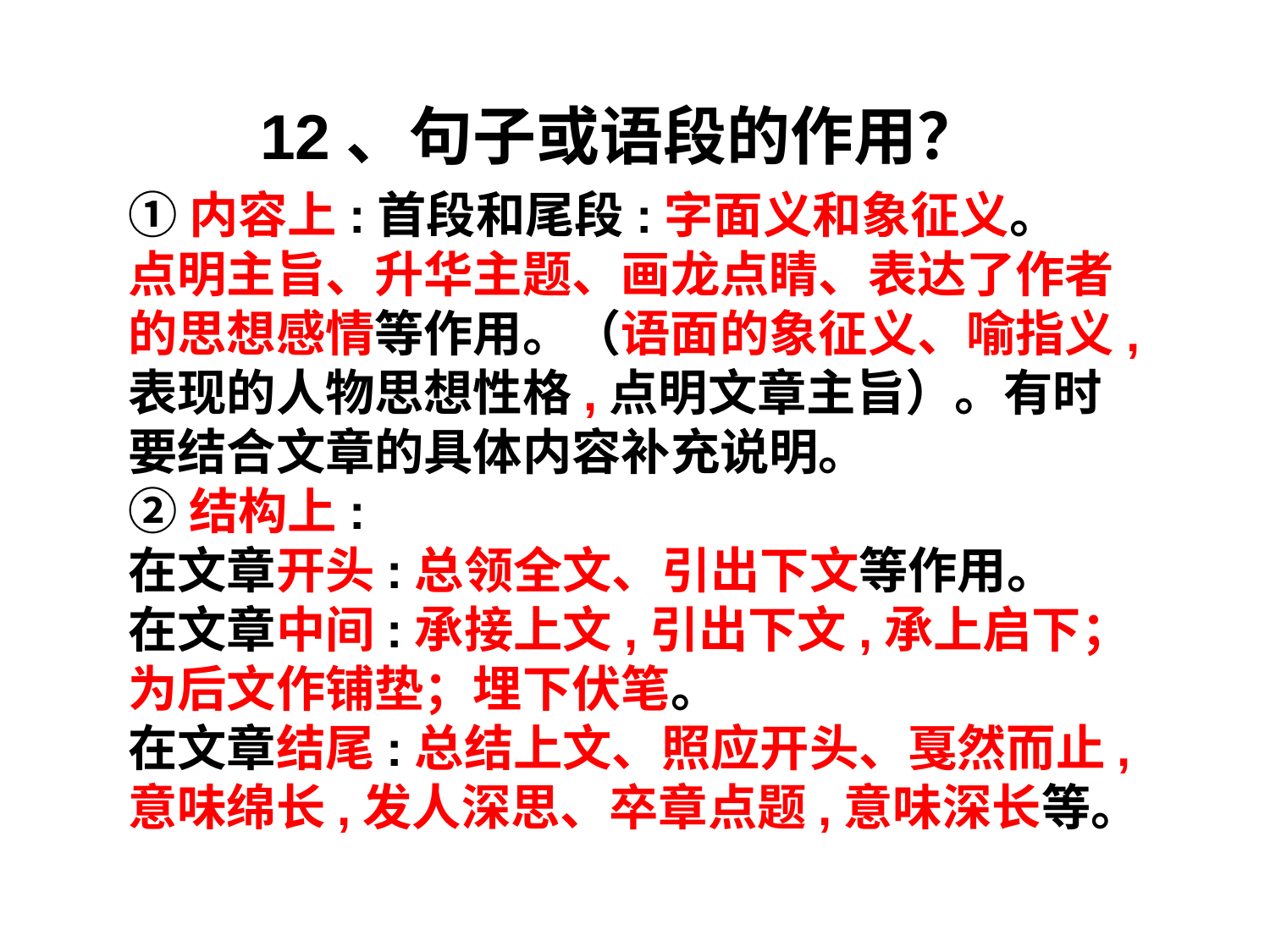

12、句子或语段的作用？
①内容上:首段和尾段:字面义和象征义。
点明主旨、升华主题、画龙点睛、表达了作者的思想感情等作用。（语面的象征义、喻指义,表现的人物思想性格,点明文章主旨）。有时要结合文章的具体内容补充说明。
②结构上:
在文章开头:总领全文、引出下文等作用。
在文章中间:承接上文,引出下文,承上启下；为后文作铺垫；埋下伏笔。
在文章结尾:总结上文、照应开头、戛然而止,意味绵长,发人深思、卒章点题,意味深长等。